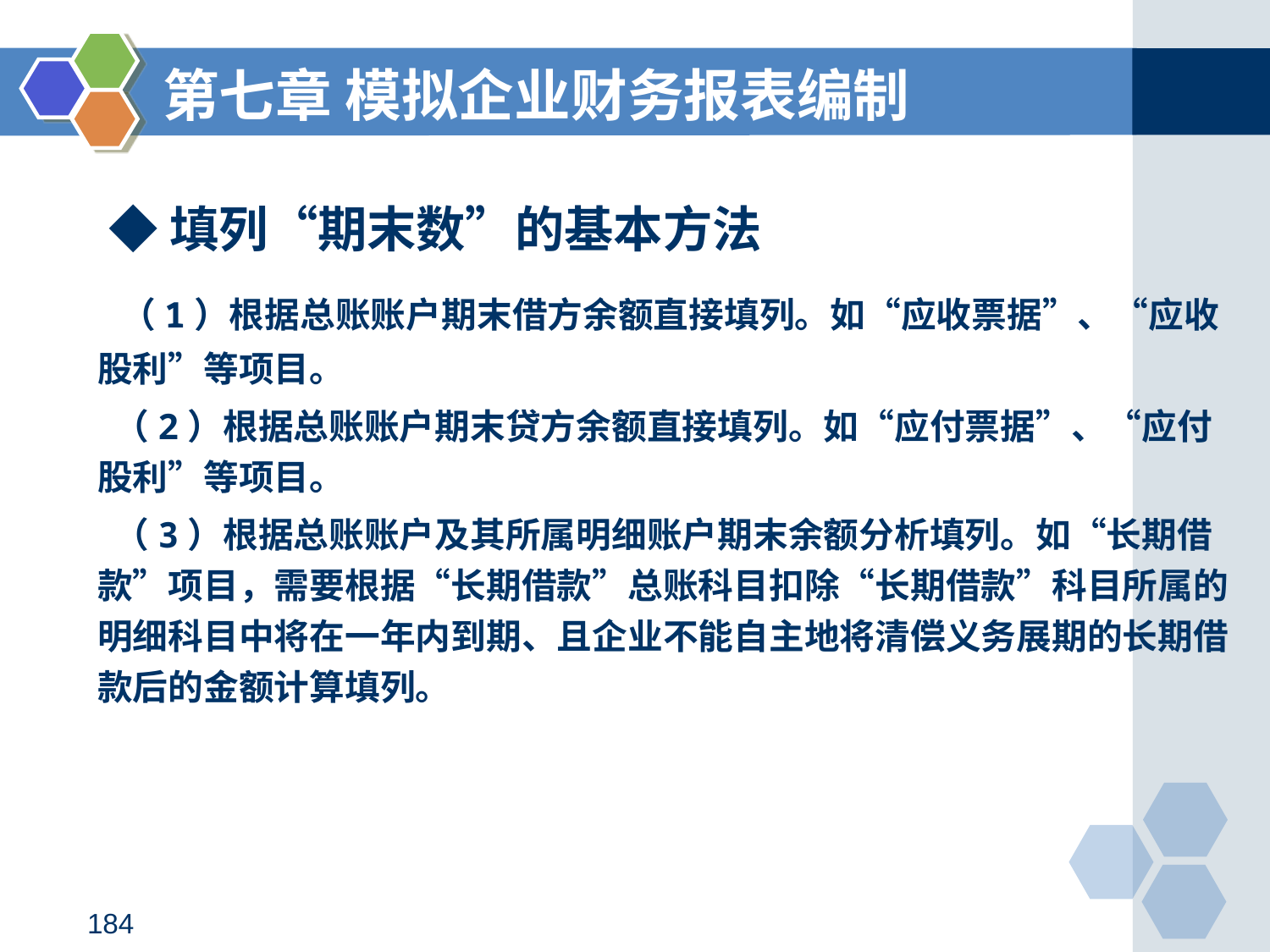

第七章 模拟企业财务报表编制
# ◆填列“期末数”的基本方法
 （1）根据总账账户期末借方余额直接填列。如“应收票据”、“应收股利”等项目。
 （2）根据总账账户期末贷方余额直接填列。如“应付票据”、“应付股利”等项目。
 （3）根据总账账户及其所属明细账户期末余额分析填列。如“长期借款”项目，需要根据“长期借款”总账科目扣除“长期借款”科目所属的明细科目中将在一年内到期、且企业不能自主地将清偿义务展期的长期借款后的金额计算填列。